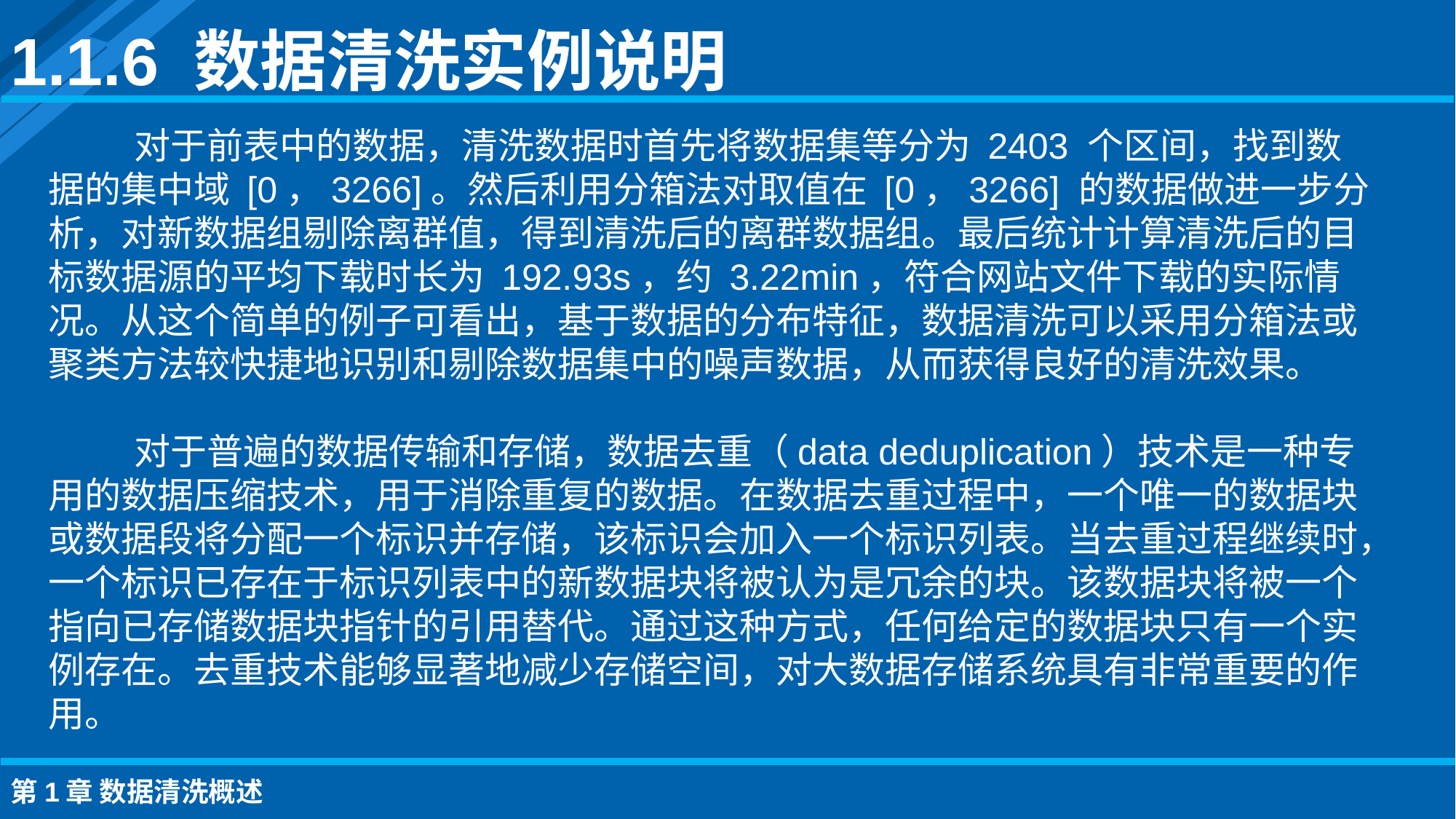

1.1.6 数据清洗实例说明

对于前表中的数据，清洗数据时首先将数据集等分为 2403 个区间，找到数据的集中域 [0，3266]。然后利用分箱法对取值在 [0，3266] 的数据做进一步分析，对新数据组剔除离群值，得到清洗后的离群数据组。最后统计计算清洗后的目标数据源的平均下载时长为 192.93s，约 3.22min，符合网站文件下载的实际情况。从这个简单的例子可看出，基于数据的分布特征，数据清洗可以采用分箱法或聚类方法较快捷地识别和剔除数据集中的噪声数据，从而获得良好的清洗效果。

对于普遍的数据传输和存储，数据去重（data deduplication）技术是一种专用的数据压缩技术，用于消除重复的数据。在数据去重过程中，一个唯一的数据块或数据段将分配一个标识并存储，该标识会加入一个标识列表。当去重过程继续时，一个标识已存在于标识列表中的新数据块将被认为是冗余的块。该数据块将被一个指向已存储数据块指针的引用替代。通过这种方式，任何给定的数据块只有一个实例存在。去重技术能够显著地减少存储空间，对大数据存储系统具有非常重要的作用。
第1章 数据清洗概述